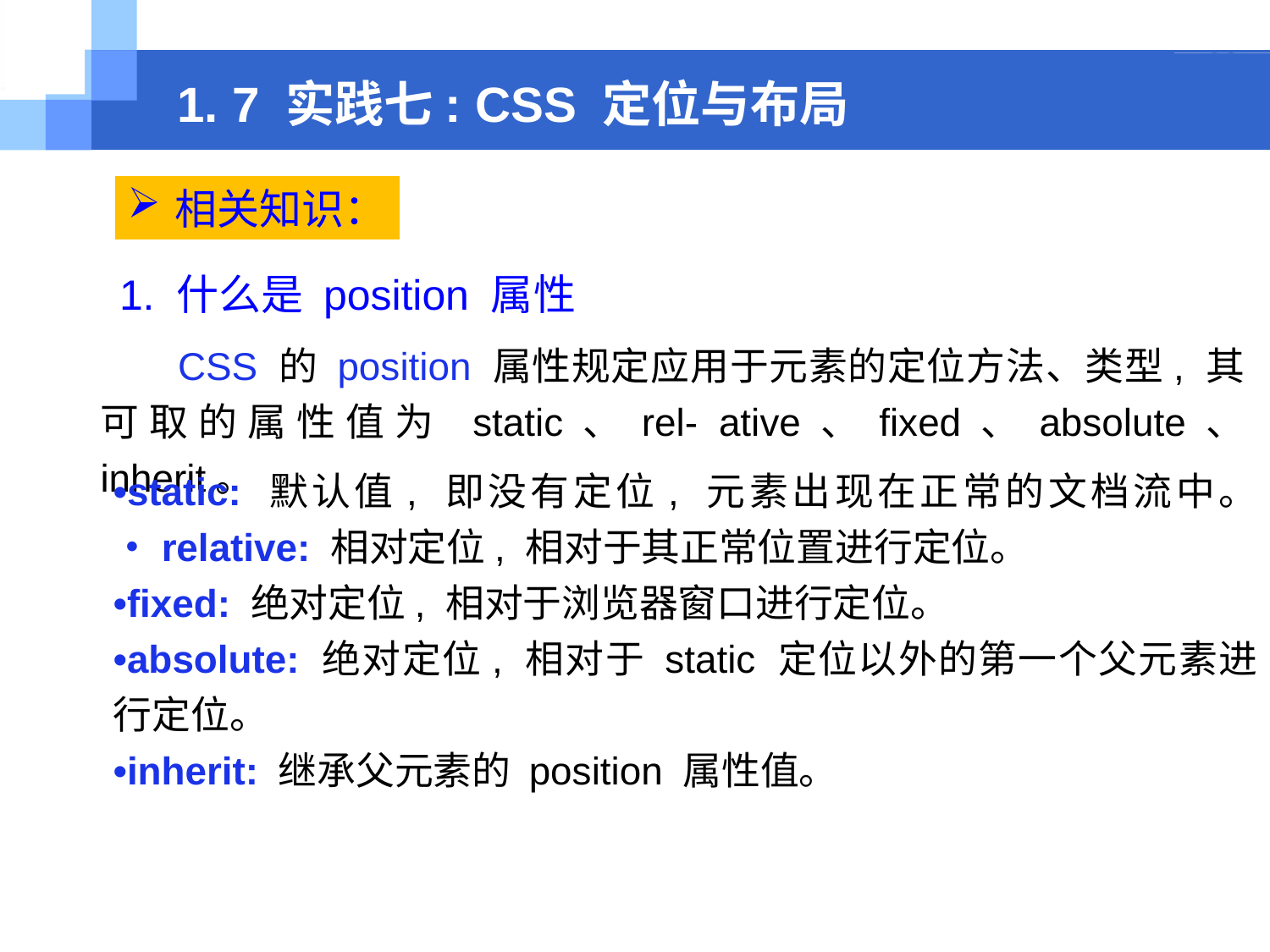

1. 7 实践七: CSS 定位与布局
相关知识：
1. 什么是 position 属性
CSS 的 position 属性规定应用于元素的定位方法、类型, 其可取的属性值为 static、rel- ative、fixed、absolute、 inherit。
•static: 默认值, 即没有定位, 元素出现在正常的文档流中。 •relative: 相对定位, 相对于其正常位置进行定位。
•fixed: 绝对定位, 相对于浏览器窗口进行定位。
•absolute: 绝对定位, 相对于 static 定位以外的第一个父元素进行定位。
•inherit: 继承父元素的 position 属性值。